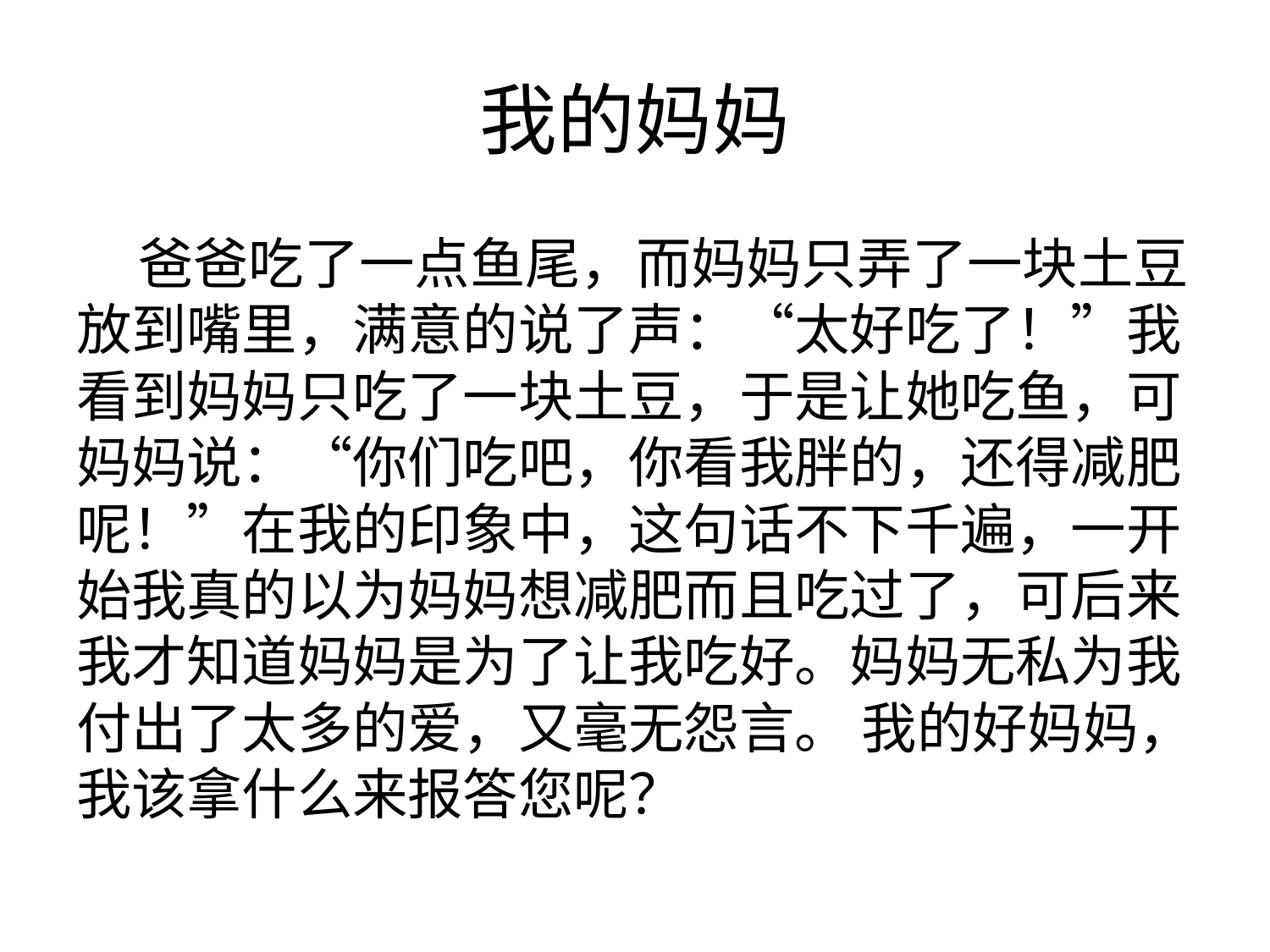

# 我的妈妈
爸爸吃了一点鱼尾，而妈妈只弄了一块土豆放到嘴里，满意的说了声：“太好吃了！”我看到妈妈只吃了一块土豆，于是让她吃鱼，可妈妈说：“你们吃吧，你看我胖的，还得减肥呢！”在我的印象中，这句话不下千遍，一开始我真的以为妈妈想减肥而且吃过了，可后来我才知道妈妈是为了让我吃好。妈妈无私为我付出了太多的爱，又毫无怨言。 我的好妈妈，我该拿什么来报答您呢？